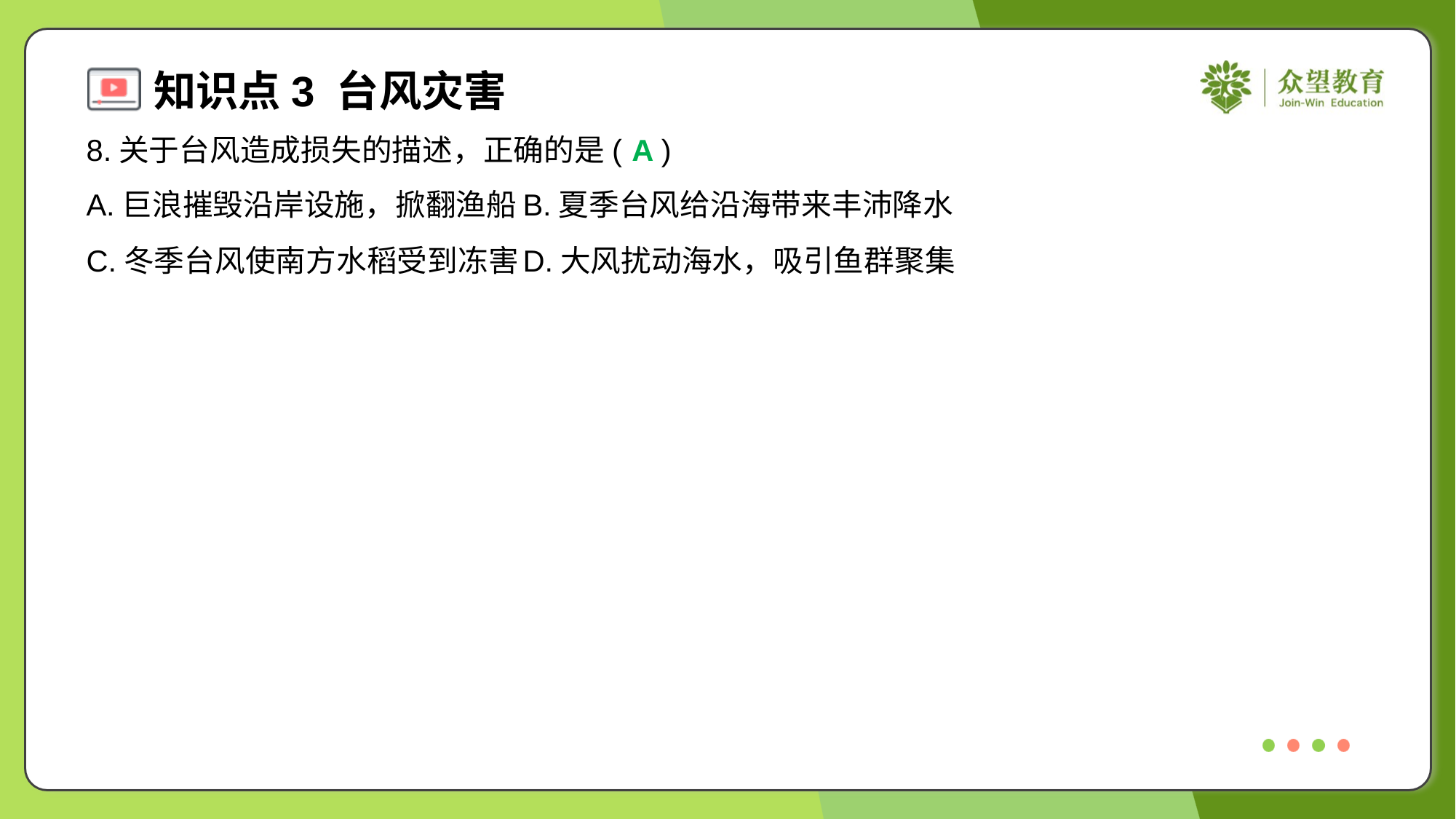

8.关于台风造成损失的描述，正确的是(     )
A
A.巨浪摧毁沿岸设施，掀翻渔船	B.夏季台风给沿海带来丰沛降水
C.冬季台风使南方水稻受到冻害	D.大风扰动海水，吸引鱼群聚集